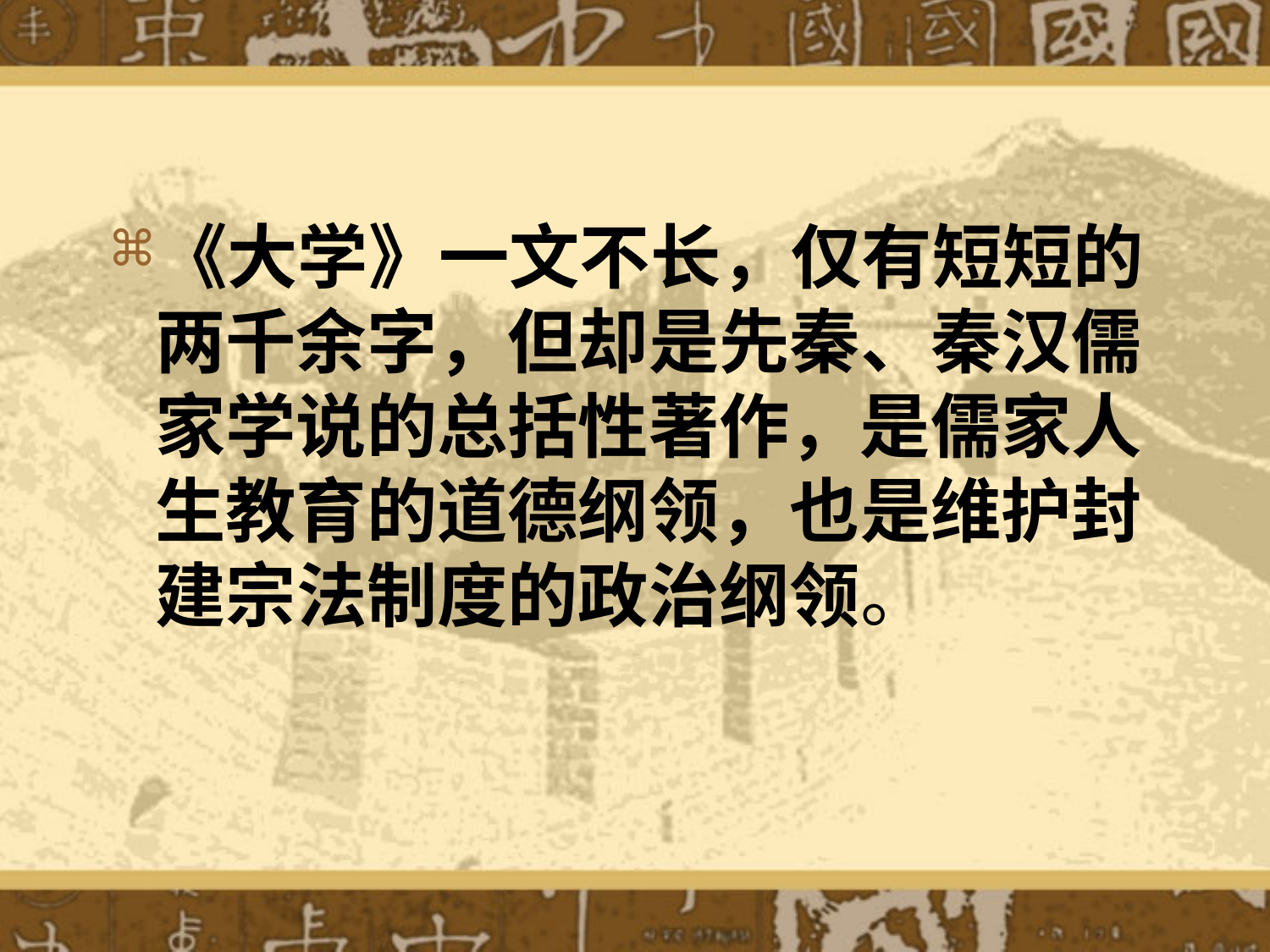

《大学》一文不长，仅有短短的两千余字，但却是先秦、秦汉儒家学说的总括性著作，是儒家人生教育的道德纲领，也是维护封建宗法制度的政治纲领。